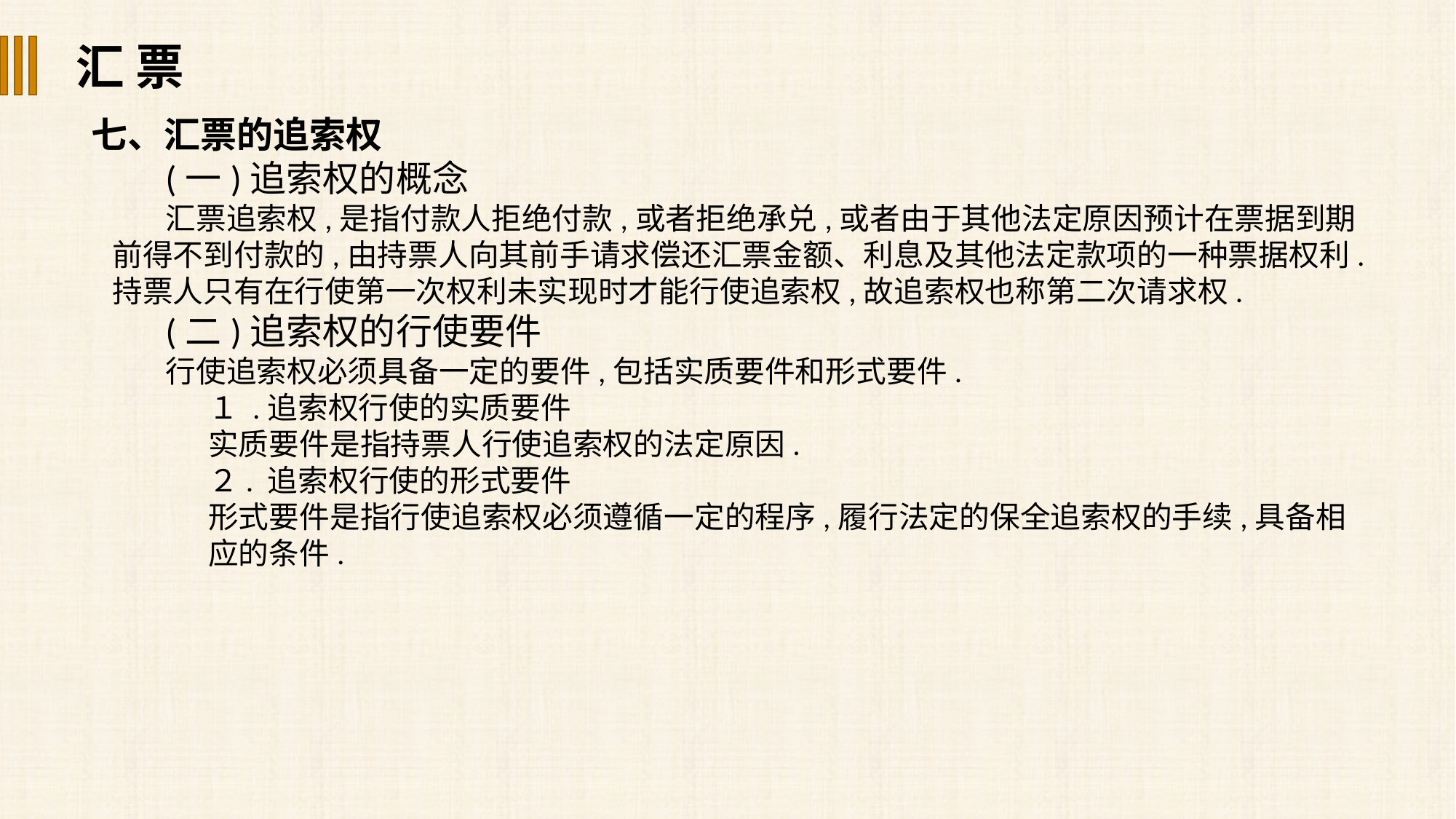

汇 票

七、汇票的追索权
(一)追索权的概念
汇票追索权,是指付款人拒绝付款,或者拒绝承兑,或者由于其他法定原因预计在票据到期前得不到付款的,由持票人向其前手请求偿还汇票金额、利息及其他法定款项的一种票据权利.持票人只有在行使第一次权利未实现时才能行使追索权,故追索权也称第二次请求权.
(二)追索权的行使要件
行使追索权必须具备一定的要件,包括实质要件和形式要件.
１ .追索权行使的实质要件
实质要件是指持票人行使追索权的法定原因.
２. 追索权行使的形式要件
形式要件是指行使追索权必须遵循一定的程序,履行法定的保全追索权的手续,具备相
应的条件.